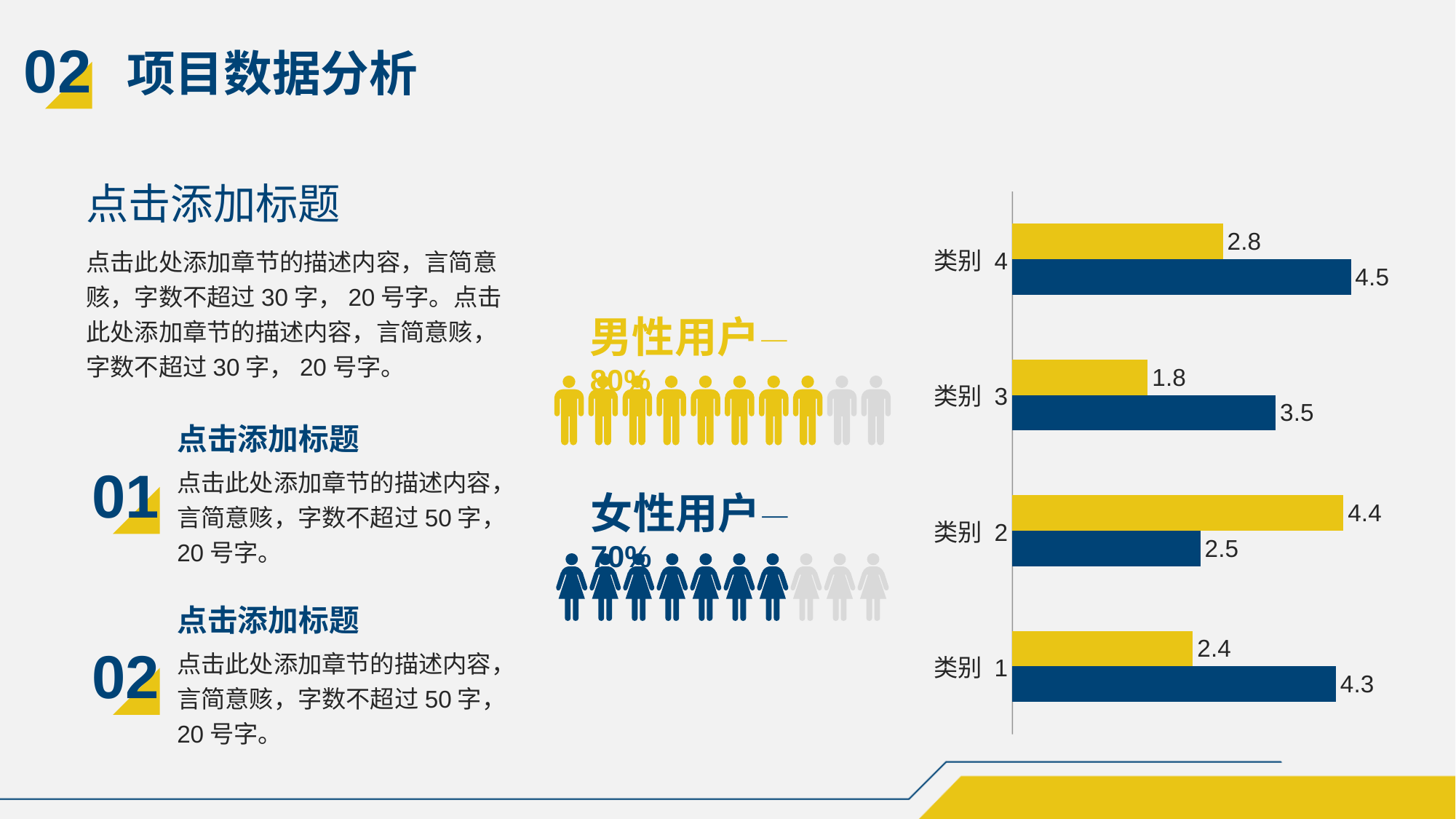

02

项目数据分析
点击添加标题
点击此处添加章节的描述内容，言简意赅，字数不超过30字，20号字。点击此处添加章节的描述内容，言简意赅，字数不超过30字，20号字。

点击添加标题
点击此处添加章节的描述内容，言简意赅，字数不超过50字，20号字。
01

点击添加标题
点击此处添加章节的描述内容，言简意赅，字数不超过50字，20号字。
02

### Chart

| Category | 系列 1 | 系列 2 |
|---|---|---|
| 类别 1 | 4.3 | 2.4 |
| 类别 2 | 2.5 | 4.4 |
| 类别 3 | 3.5 | 1.8 |
| 类别 4 | 4.5 | 2.8 |
男性用户—80%

女性用户—70%